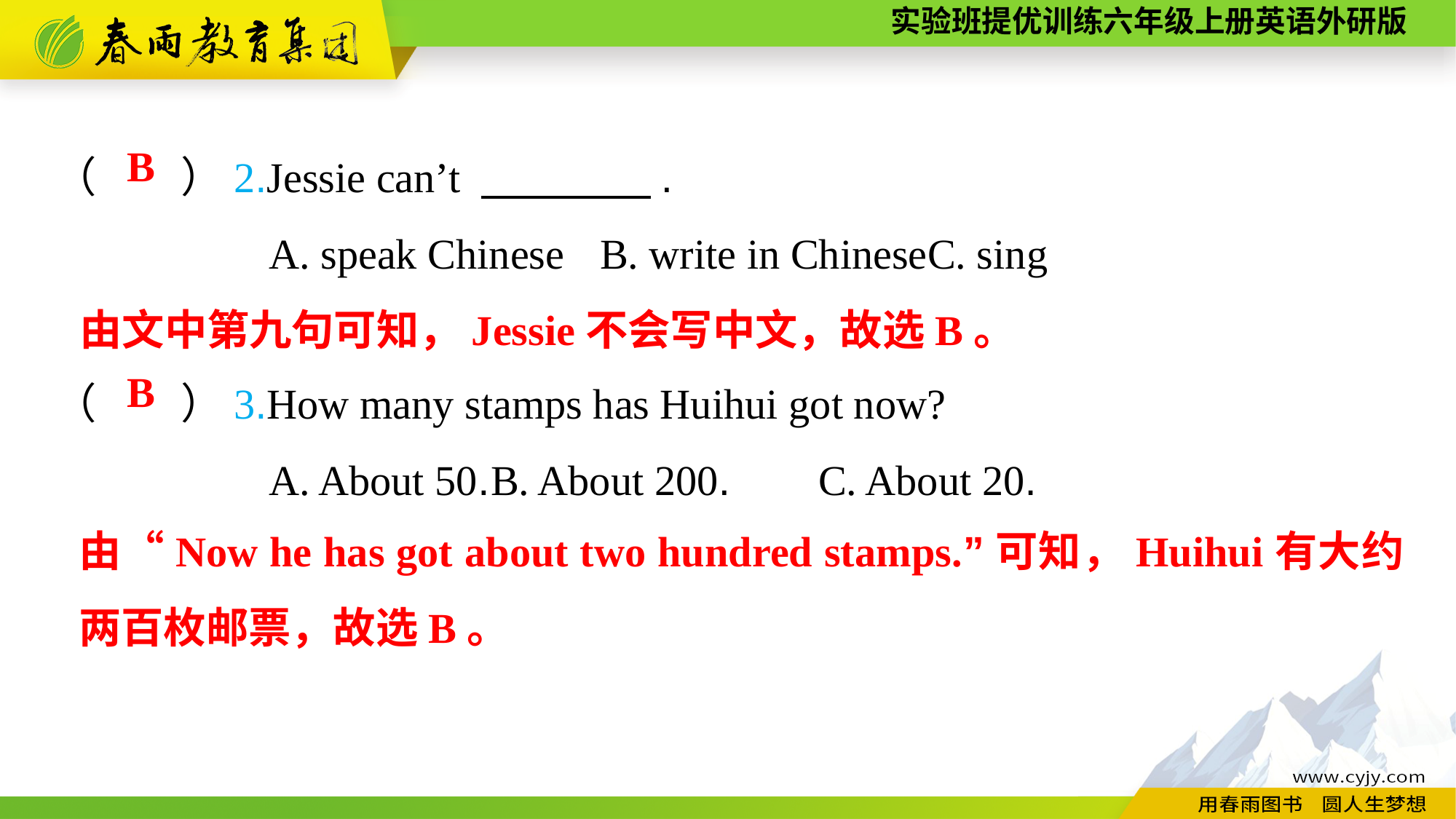

（　　）2.Jessie can’t 　　　　.
A. speak Chinese	B. write in Chinese	C. sing
B
由文中第九句可知，Jessie不会写中文，故选B。
（　　）3.How many stamps has Huihui got now?
A. About 50.	B. About 200.	C. About 20.
B
由“Now he has got about two hundred stamps.”可知，Huihui有大约两百枚邮票，故选B。